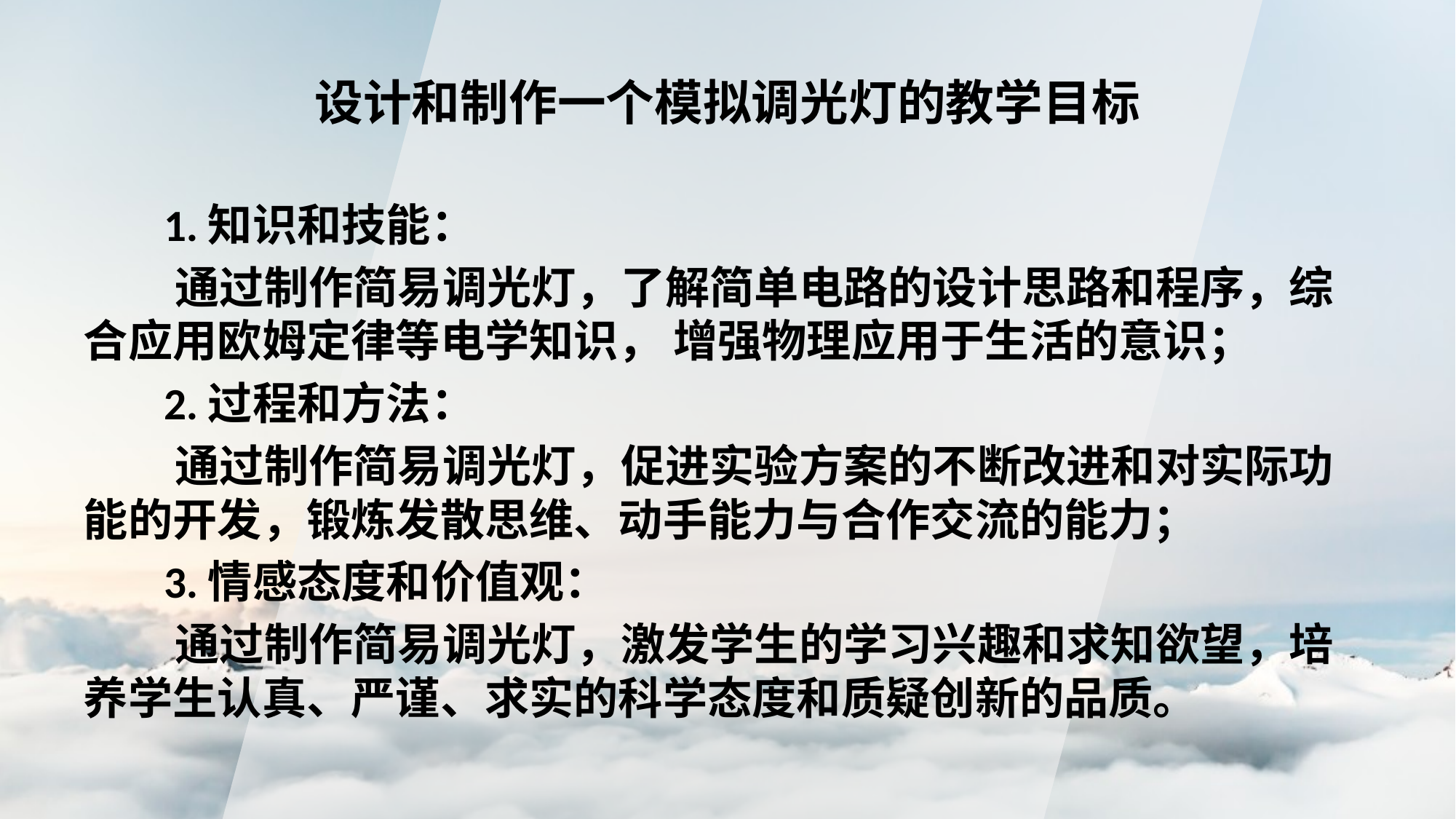

# 设计和制作一个模拟调光灯的教学目标
        1.知识和技能：
        通过制作简易调光灯，了解简单电路的设计思路和程序，综合应用欧姆定律等电学知识， 增强物理应用于生活的意识；
        2.过程和方法：
        通过制作简易调光灯，促进实验方案的不断改进和对实际功能的开发，锻炼发散思维、动手能力与合作交流的能力；
        3.情感态度和价值观：
        通过制作简易调光灯，激发学生的学习兴趣和求知欲望，培养学生认真、严谨、求实的科学态度和质疑创新的品质。